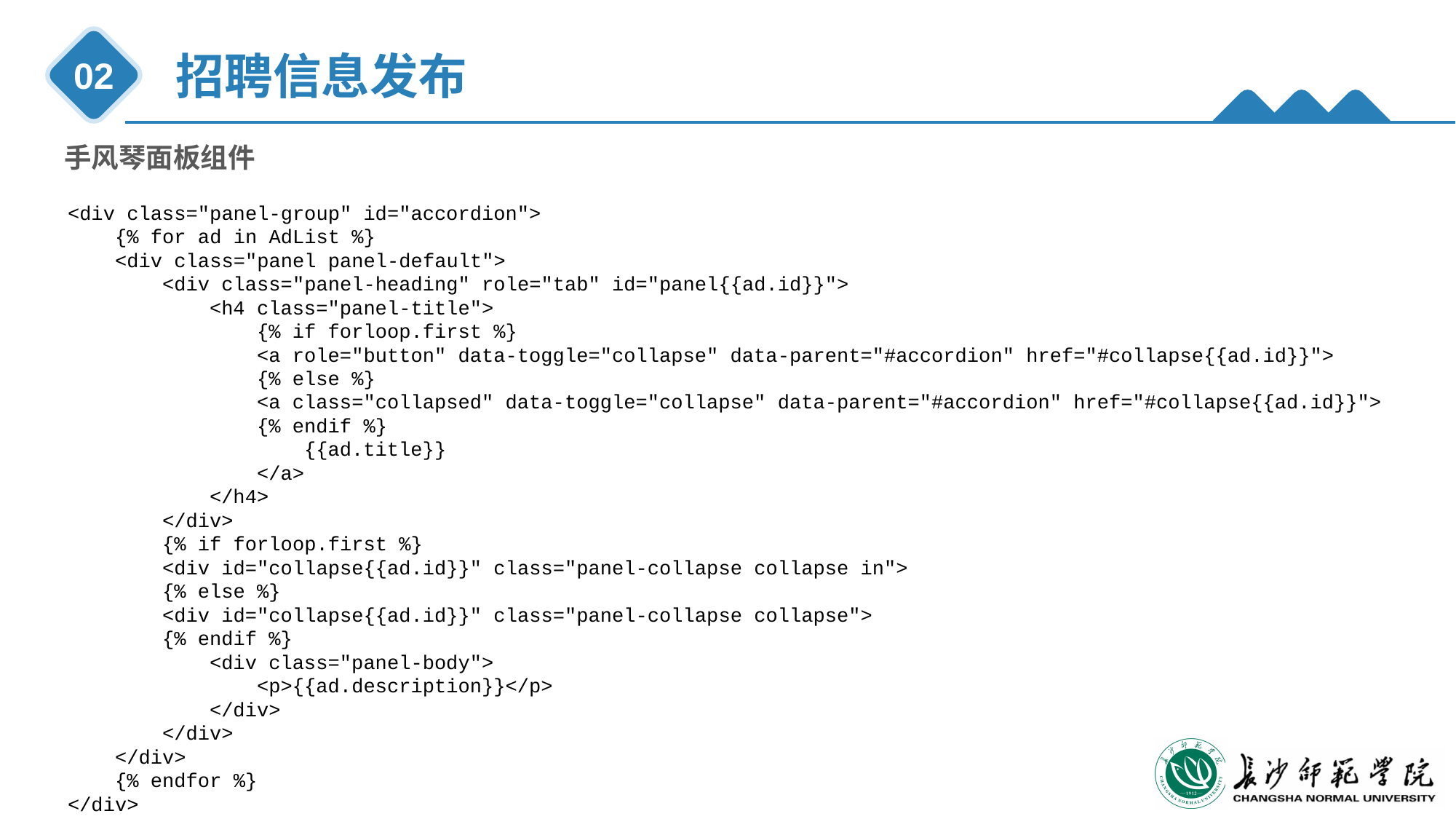

招聘信息发布
02

      手风琴面板组件
    <div class="panel-group" id="accordion">
        {% for ad in AdList %}
        <div class="panel panel-default">
            <div class="panel-heading" role="tab" id="panel{{ad.id}}">
                <h4 class="panel-title">
                    {% if forloop.first %}
                    <a role="button" data-toggle="collapse" data-parent="#accordion" href="#collapse{{ad.id}}">
                    {% else %}
                    <a class="collapsed" data-toggle="collapse" data-parent="#accordion" href="#collapse{{ad.id}}">
                    {% endif %}
                        {{ad.title}}
                    </a>
                </h4>
            </div>
            {% if forloop.first %}
            <div id="collapse{{ad.id}}" class="panel-collapse collapse in">
            {% else %}
            <div id="collapse{{ad.id}}" class="panel-collapse collapse">
            {% endif %}
                <div class="panel-body">
                    <p>{{ad.description}}</p>
                </div>
            </div>
        </div>
        {% endfor %}
    </div>